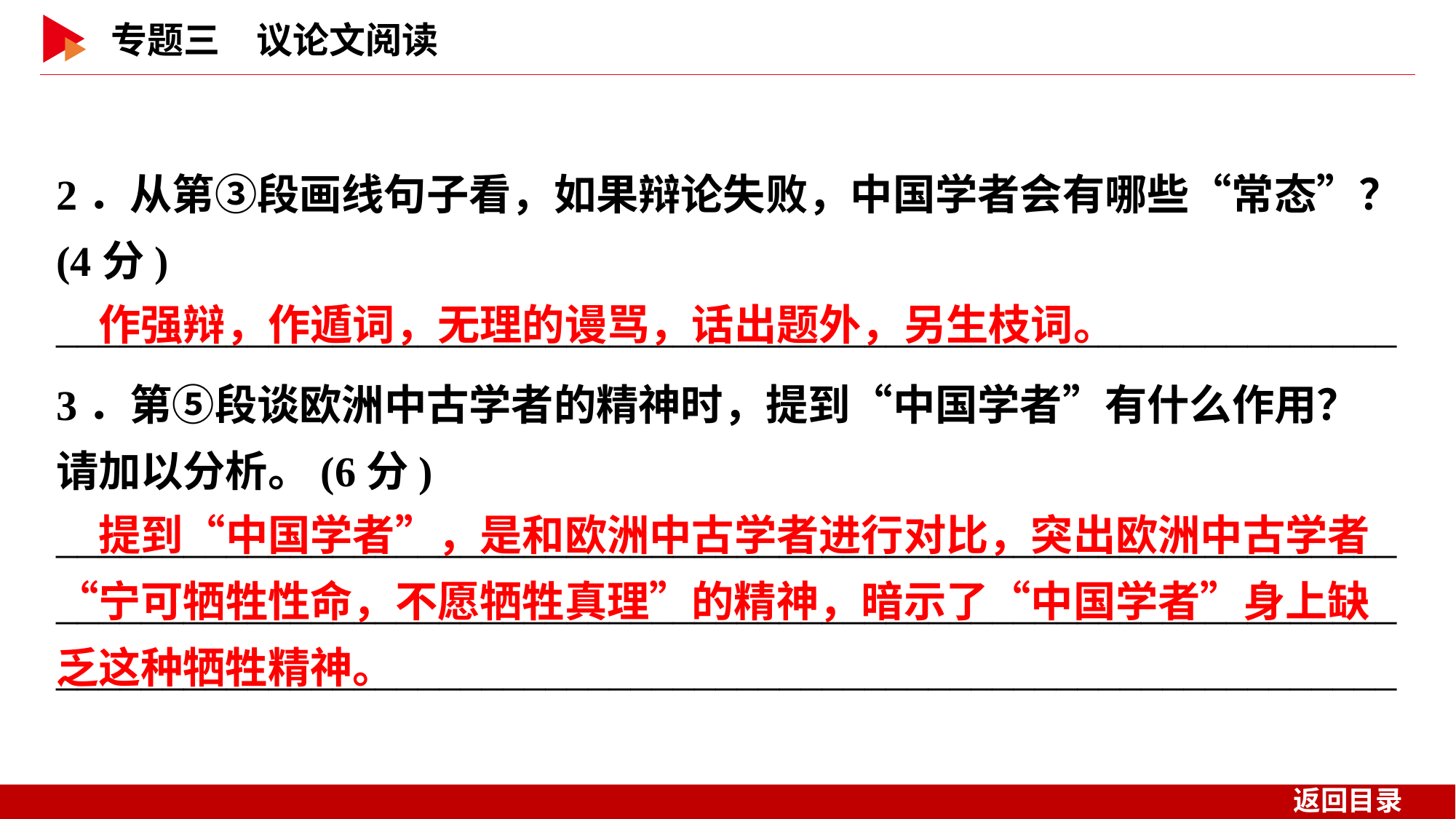

2．从第③段画线句子看，如果辩论失败，中国学者会有哪些“常态”？(4分) _______________________________________________________________
　作强辩，作遁词，无理的谩骂，话出题外，另生枝词。
3．第⑤段谈欧洲中古学者的精神时，提到“中国学者”有什么作用？请加以分析。(6分) _____________________________________________________________________________________________________________________________________________________________________________________________
　提到“中国学者”，是和欧洲中古学者进行对比，突出欧洲中古学者“宁可牺牲性命，不愿牺牲真理”的精神，暗示了“中国学者”身上缺乏这种牺牲精神。